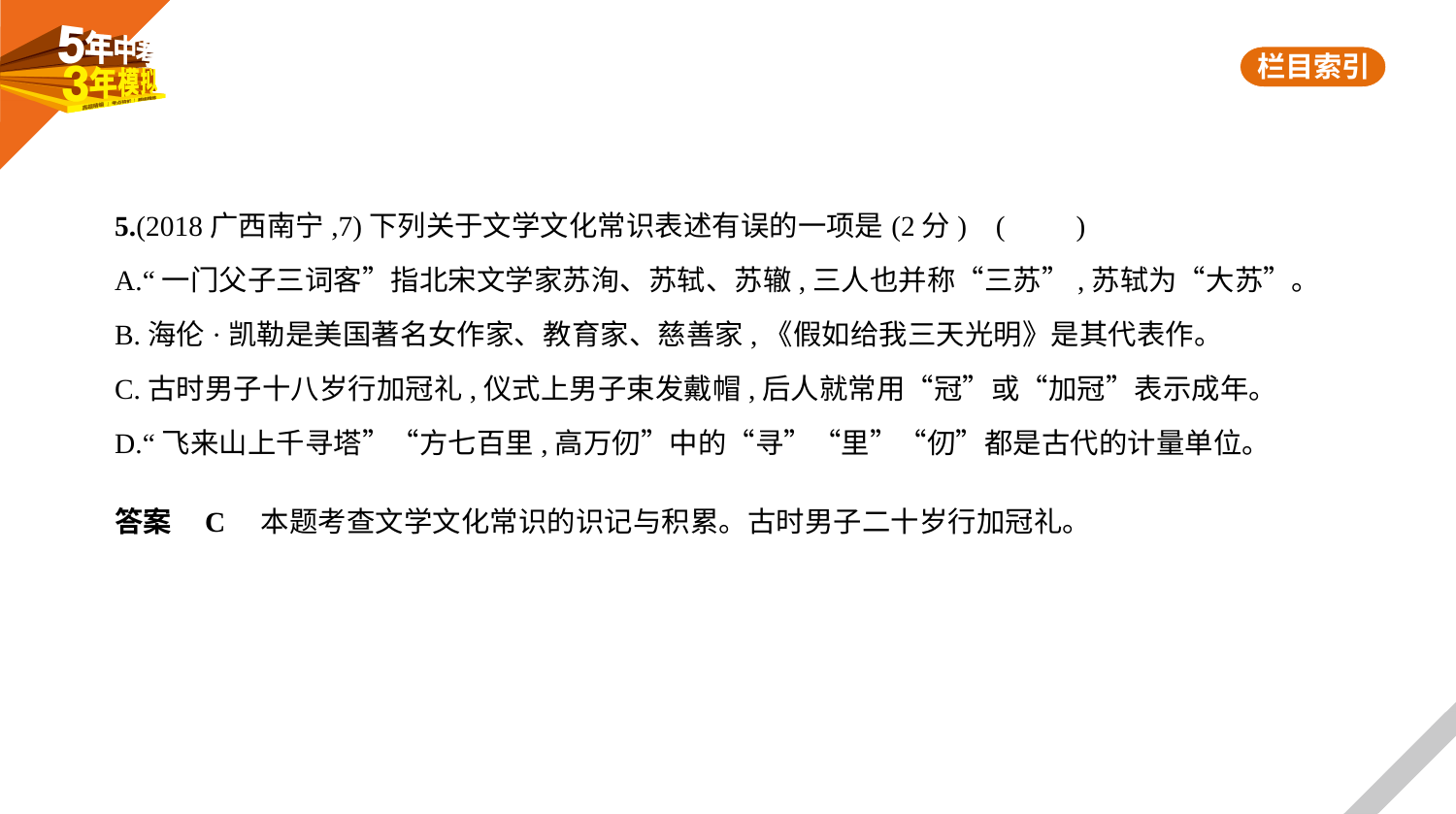

5.(2018广西南宁,7)下列关于文学文化常识表述有误的一项是(2分) (　　)
A.“一门父子三词客”指北宋文学家苏洵、苏轼、苏辙,三人也并称“三苏”,苏轼为“大苏”。
B.海伦·凯勒是美国著名女作家、教育家、慈善家,《假如给我三天光明》是其代表作。
C.古时男子十八岁行加冠礼,仪式上男子束发戴帽,后人就常用“冠”或“加冠”表示成年。
D.“飞来山上千寻塔”“方七百里,高万仞”中的“寻”“里”“仞”都是古代的计量单位。
答案    C　本题考查文学文化常识的识记与积累。古时男子二十岁行加冠礼。